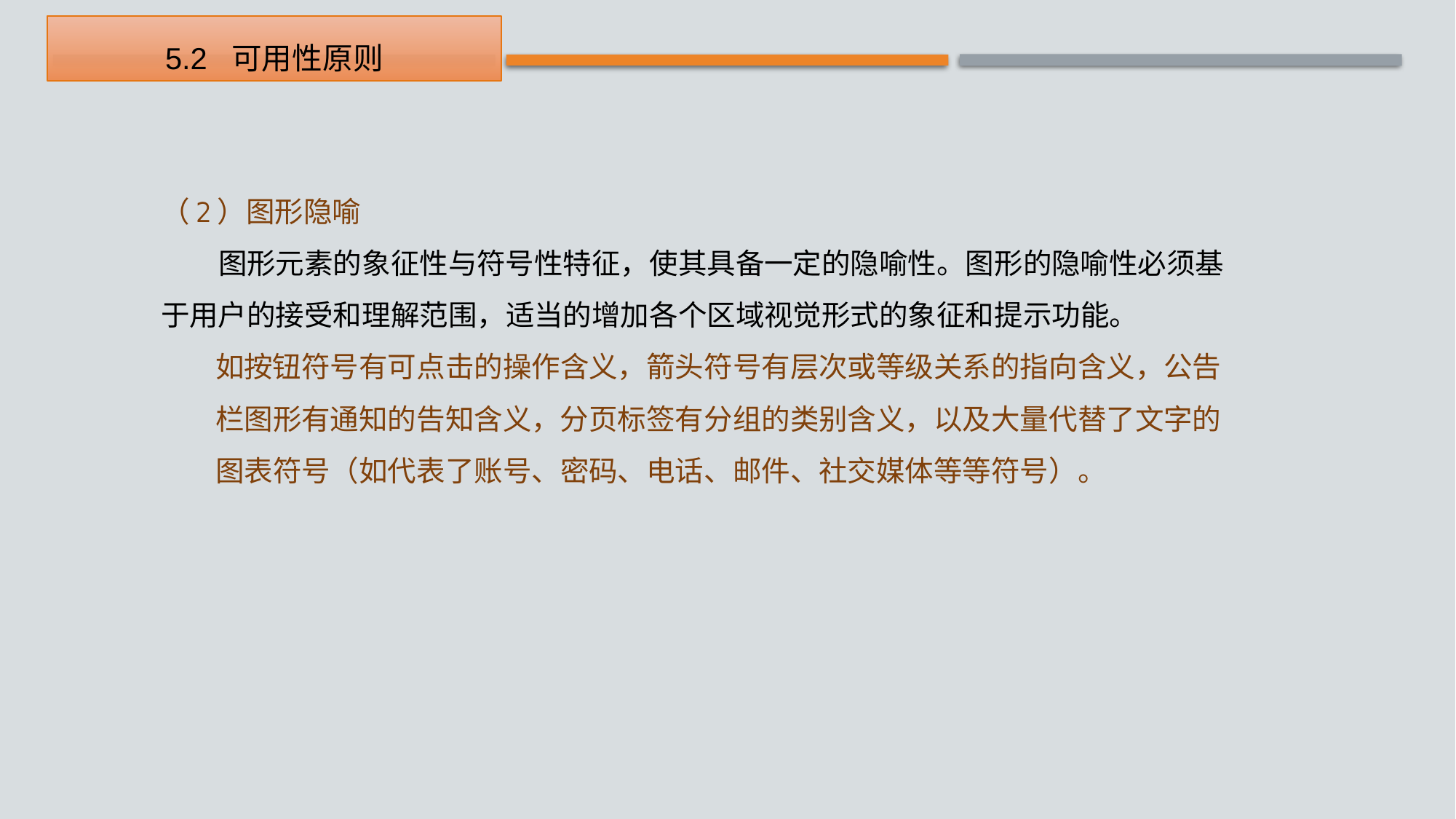

5.2  可用性原则
（2）图形隐喻
　　图形元素的象征性与符号性特征，使其具备一定的隐喻性。图形的隐喻性必须基于用户的接受和理解范围，适当的增加各个区域视觉形式的象征和提示功能。
如按钮符号有可点击的操作含义，箭头符号有层次或等级关系的指向含义，公告栏图形有通知的告知含义，分页标签有分组的类别含义，以及大量代替了文字的图表符号（如代表了账号、密码、电话、邮件、社交媒体等等符号）。